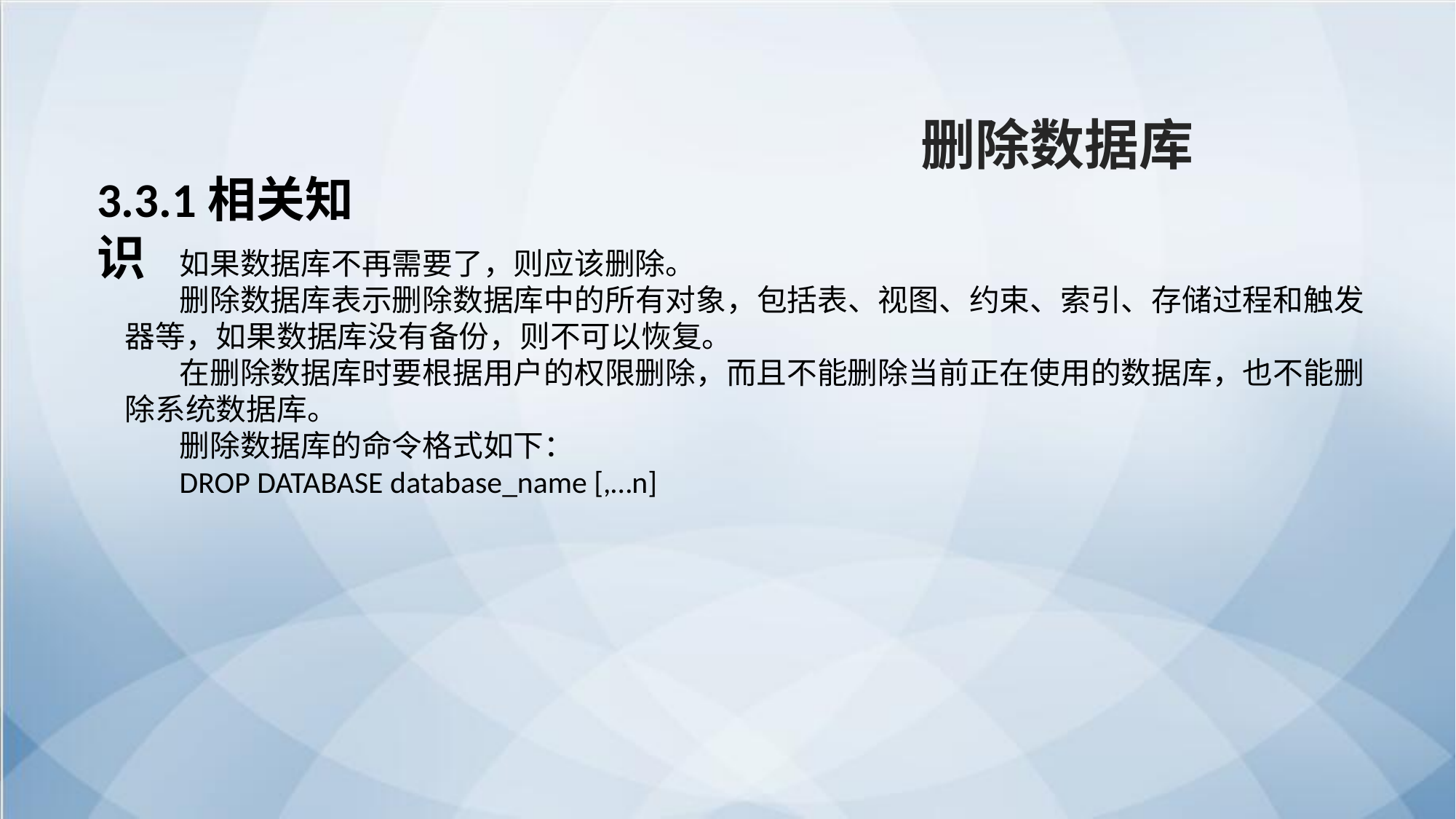

删除数据库
3.3.1相关知识
如果数据库不再需要了，则应该删除。
删除数据库表示删除数据库中的所有对象，包括表、视图、约束、索引、存储过程和触发器等，如果数据库没有备份，则不可以恢复。
在删除数据库时要根据用户的权限删除，而且不能删除当前正在使用的数据库，也不能删除系统数据库。
删除数据库的命令格式如下：
DROP DATABASE database_name [,…n]